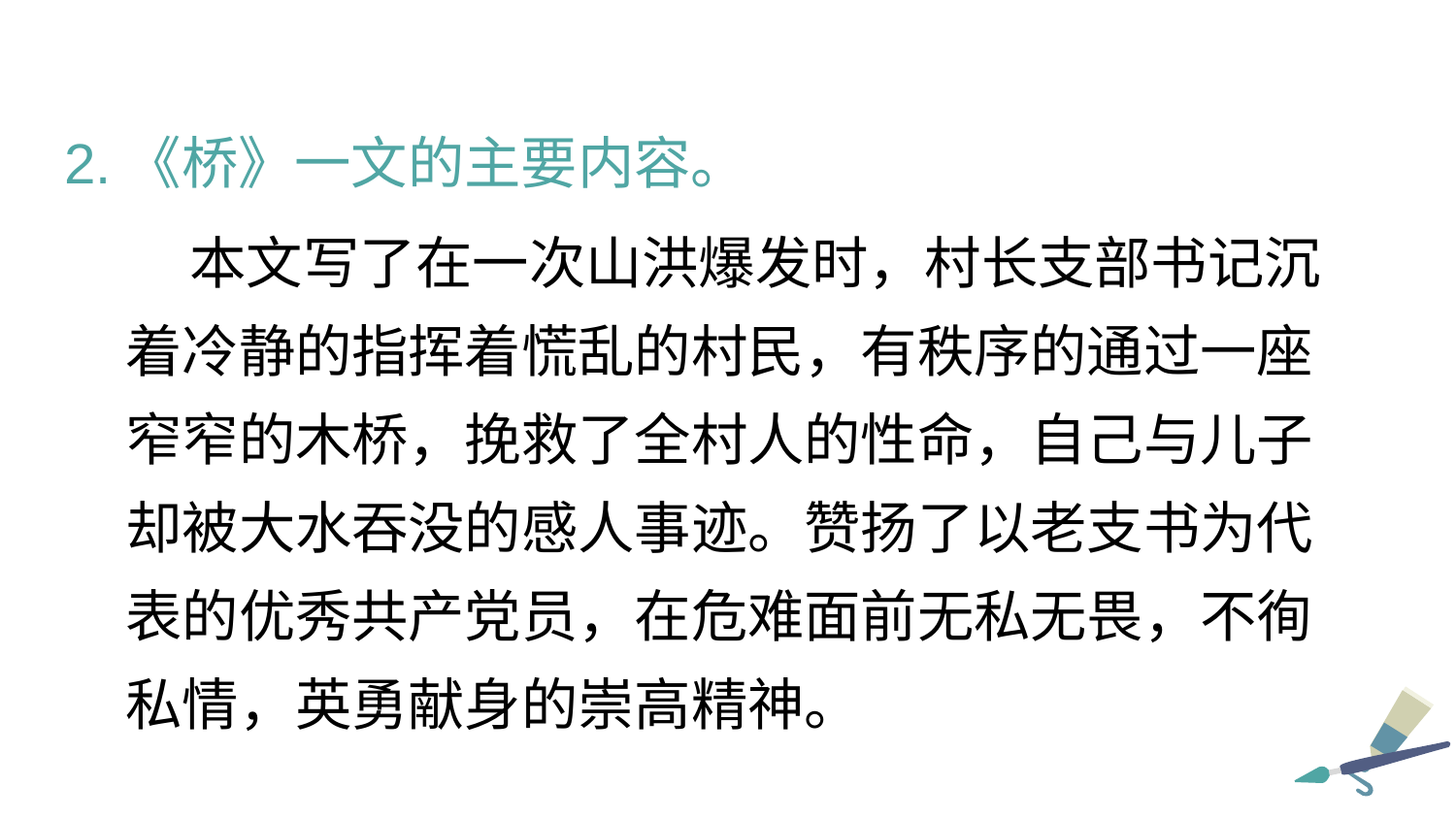

2.《桥》一文的主要内容。
    本文写了在一次山洪爆发时，村长支部书记沉着冷静的指挥着慌乱的村民，有秩序的通过一座窄窄的木桥，挽救了全村人的性命，自己与儿子却被大水吞没的感人事迹。赞扬了以老支书为代表的优秀共产党员，在危难面前无私无畏，不徇私情，英勇献身的崇高精神。